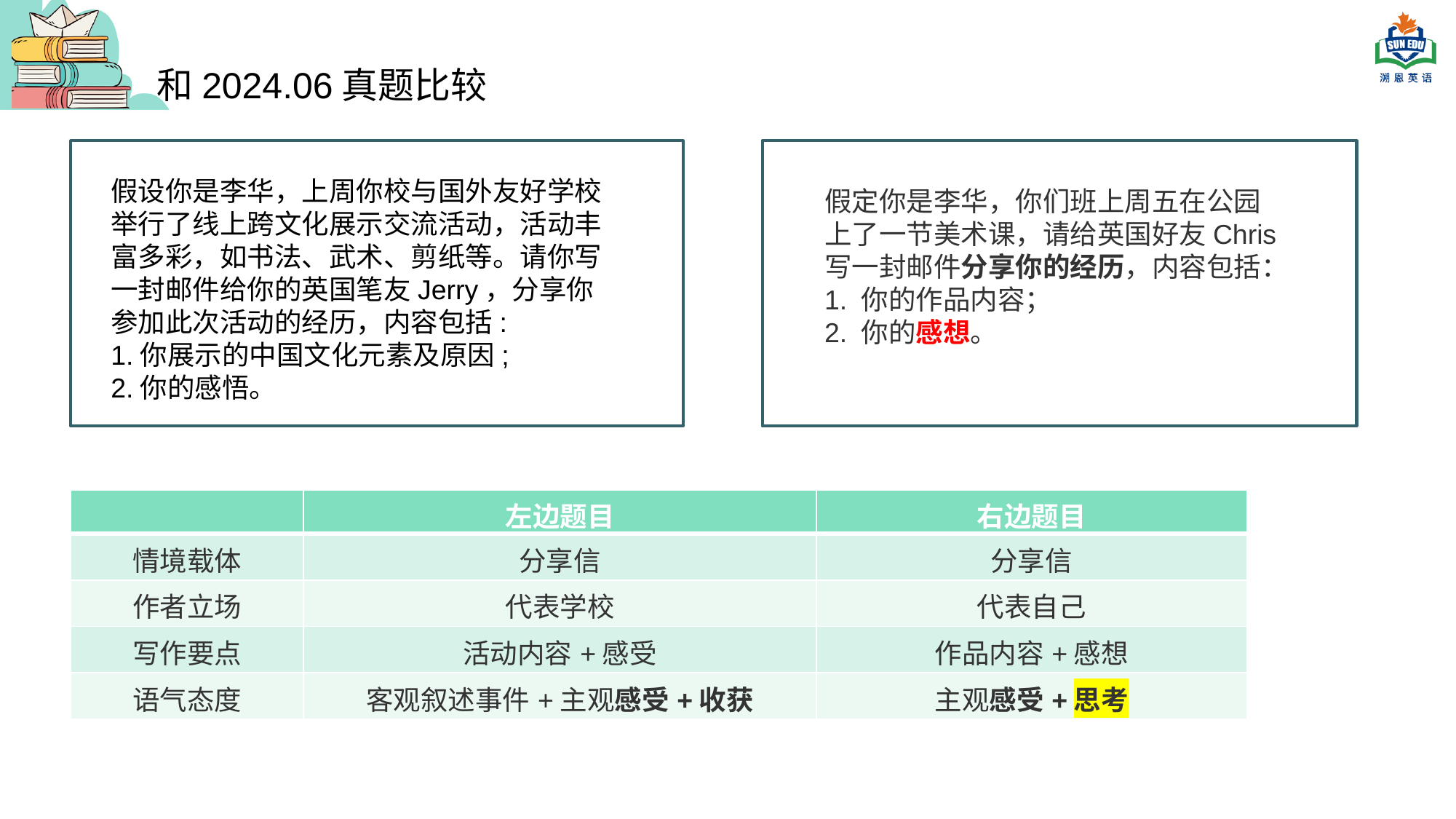

和2024.06真题比较

假定你是李华,上周五你们班组织了“共读一本书”(Reading A Book Together)的阅读分享活动,你的英国朋友Chris对此很感兴趣。请你给他写一封邮件分享这次经历,内容包括:
1.活动介绍;
2.你的收获。

假设你是李华，上周你校与国外友好学校举行了线上跨文化展示交流活动，活动丰富多彩，如书法、武术、剪纸等。请你写一封邮件给你的英国笔友Jerry，分享你参加此次活动的经历，内容包括:
1.你展示的中国文化元素及原因;
2.你的感悟。

假定你是李华，你们班上周五在公园上了一节美术课，请给英国好友Chris写一封邮件分享你的经历，内容包括：
1. 你的作品内容；
2. 你的感想。

|  | 左边题目 | 右边题目 |
| --- | --- | --- |
| 情境载体 | 分享信 | 分享信 |
| 作者立场 | 代表学校 | 代表自己 |
| 写作要点 | 活动内容+感受 | 作品内容+感想 |
| 语气态度 | 客观叙述事件+主观感受+收获 | 主观感受+思考 |